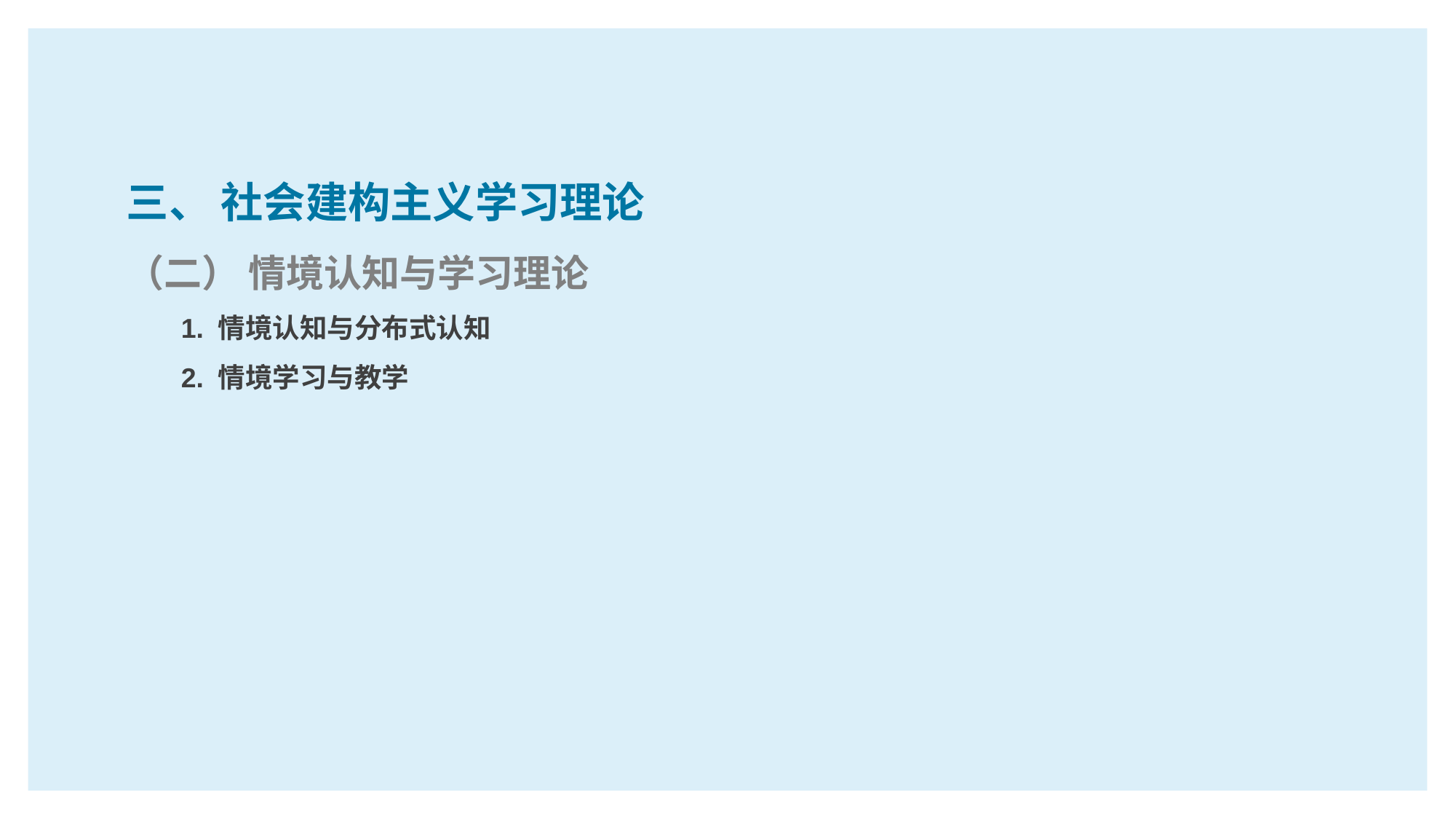

三、 社会建构主义学习理论
（二） 情境认知与学习理论
1. 情境认知与分布式认知
2. 情境学习与教学